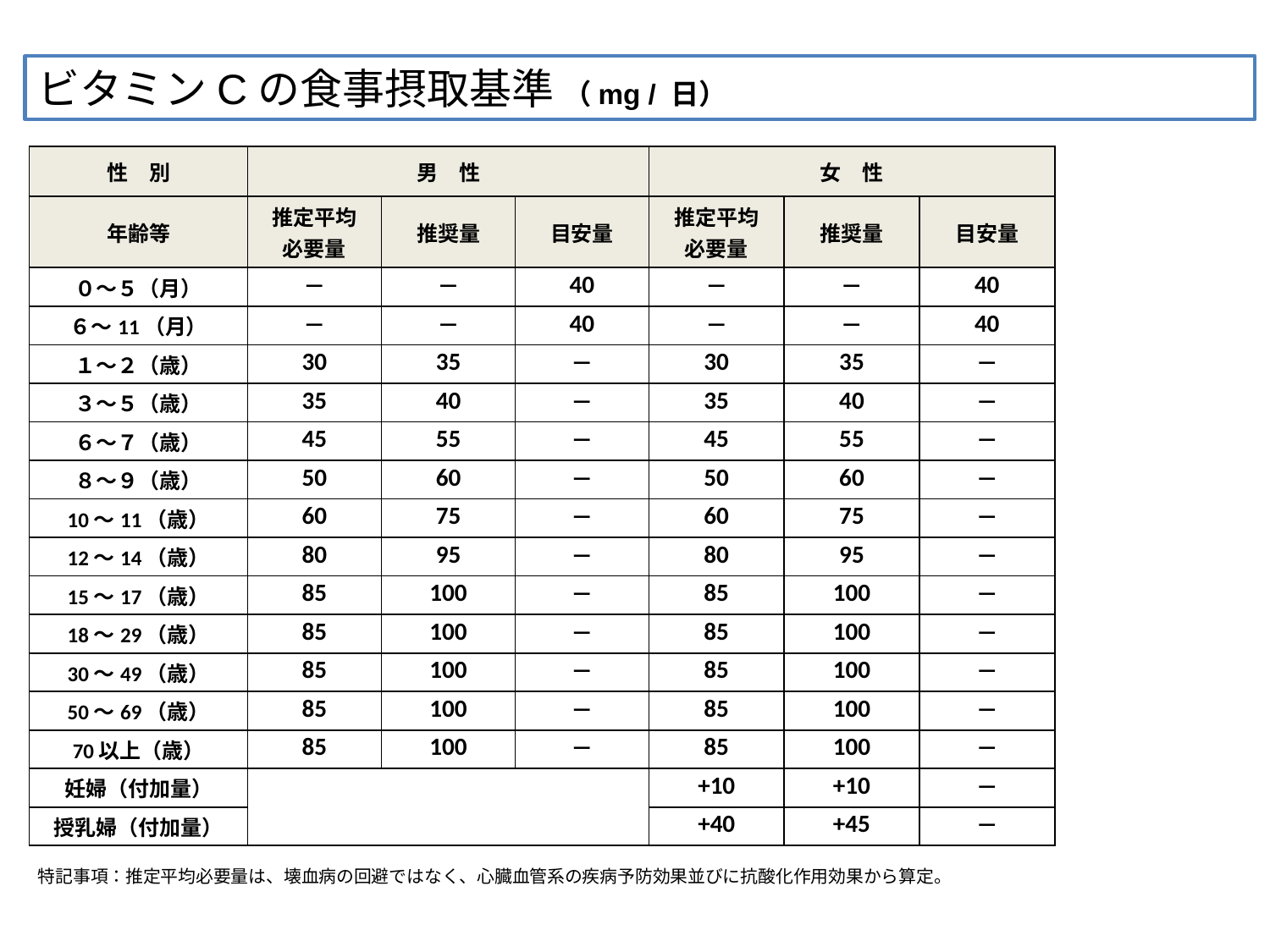

ビタミンCの食事摂取基準 （mg / 日）
| 性　別 | 男　性 |  |  | 女　性 |  |  |
| --- | --- | --- | --- | --- | --- | --- |
| 年齢等 | 推定平均 必要量 | 推奨量 | 目安量 | 推定平均 必要量 | 推奨量 | 目安量 |
| ０～５（月） | ― | ― | 40 | ― | ― | 40 |
| ６～11（月） | ― | ― | 40 | ― | ― | 40 |
| １～２（歳） | 30 | 35 | ― | 30 | 35 | ― |
| ３～５（歳） | 35 | 40 | ― | 35 | 40 | ― |
| ６～７（歳） | 45 | 55 | ― | 45 | 55 | ― |
| ８～９（歳） | 50 | 60 | ― | 50 | 60 | ― |
| 10～11（歳） | 60 | 75 | ― | 60 | 75 | ― |
| 12～14（歳） | 80 | 95 | ― | 80 | 95 | ― |
| 15～17（歳） | 85 | 100 | ― | 85 | 100 | ― |
| 18～29（歳） | 85 | 100 | ― | 85 | 100 | ― |
| 30～49（歳） | 85 | 100 | ― | 85 | 100 | ― |
| 50～69（歳） | 85 | 100 | ― | 85 | 100 | ― |
| 70以上（歳） | 85 | 100 | ― | 85 | 100 | ― |
| 妊婦（付加量） |  |  |  | +10 | +10 | ― |
| 授乳婦（付加量） |  |  |  | +40 | +45 | ― |
| 特記事項：推定平均必要量は、壊血病の回避ではなく、心臓血管系の疾病予防効果並びに抗酸化作用効果から算定。 |  |  |  |  |  |  |